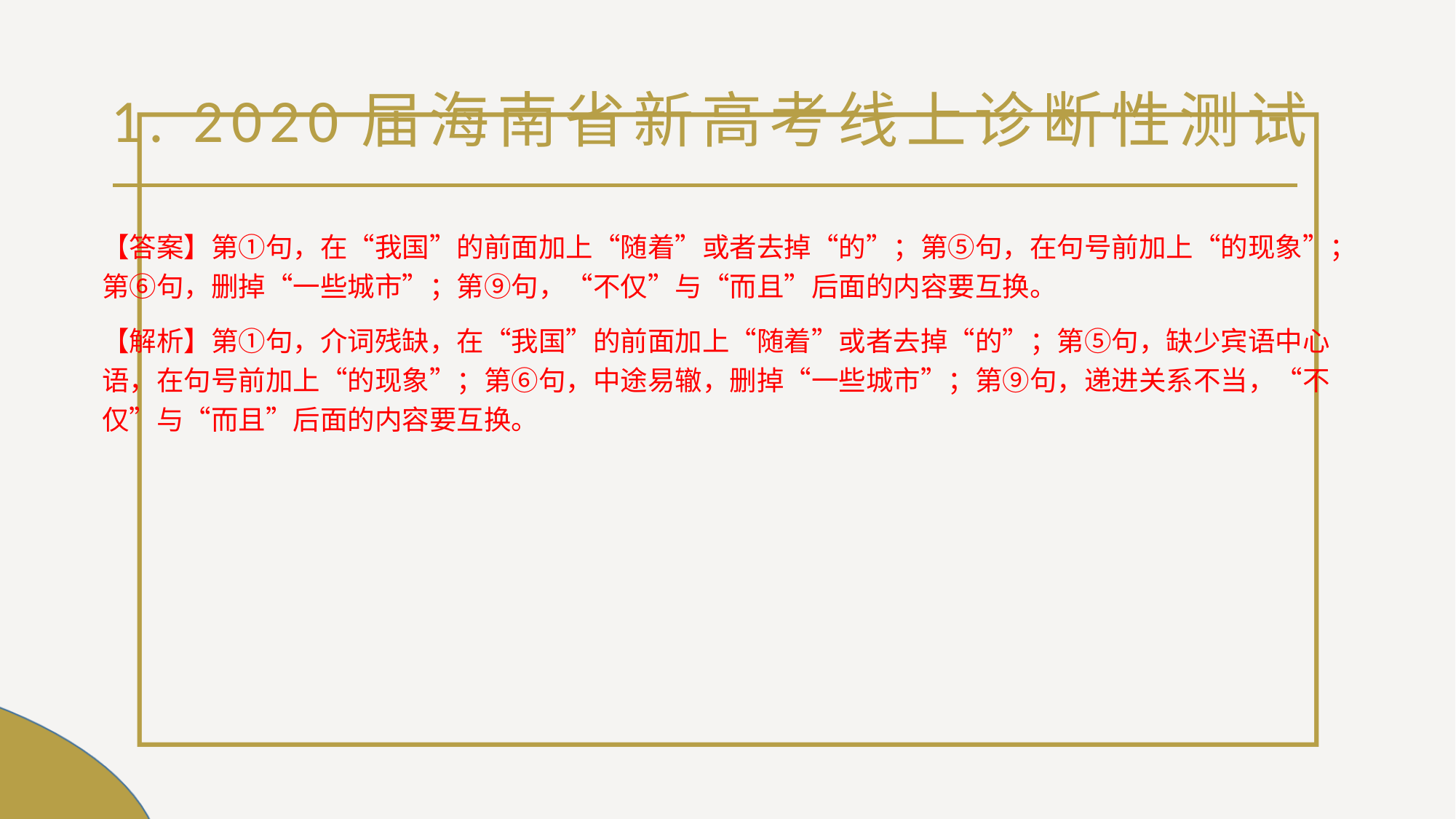

# 1. 2020届海南省新高考线上诊断性测试
【答案】第①句，在“我国”的前面加上“随着”或者去掉“的”；第⑤句，在句号前加上“的现象”；第⑥句，删掉“一些城市”；第⑨句，“不仅”与“而且”后面的内容要互换。
【解析】第①句，介词残缺，在“我国”的前面加上“随着”或者去掉“的”；第⑤句，缺少宾语中心语，在句号前加上“的现象”；第⑥句，中途易辙，删掉“一些城市”；第⑨句，递进关系不当，“不仅”与“而且”后面的内容要互换。